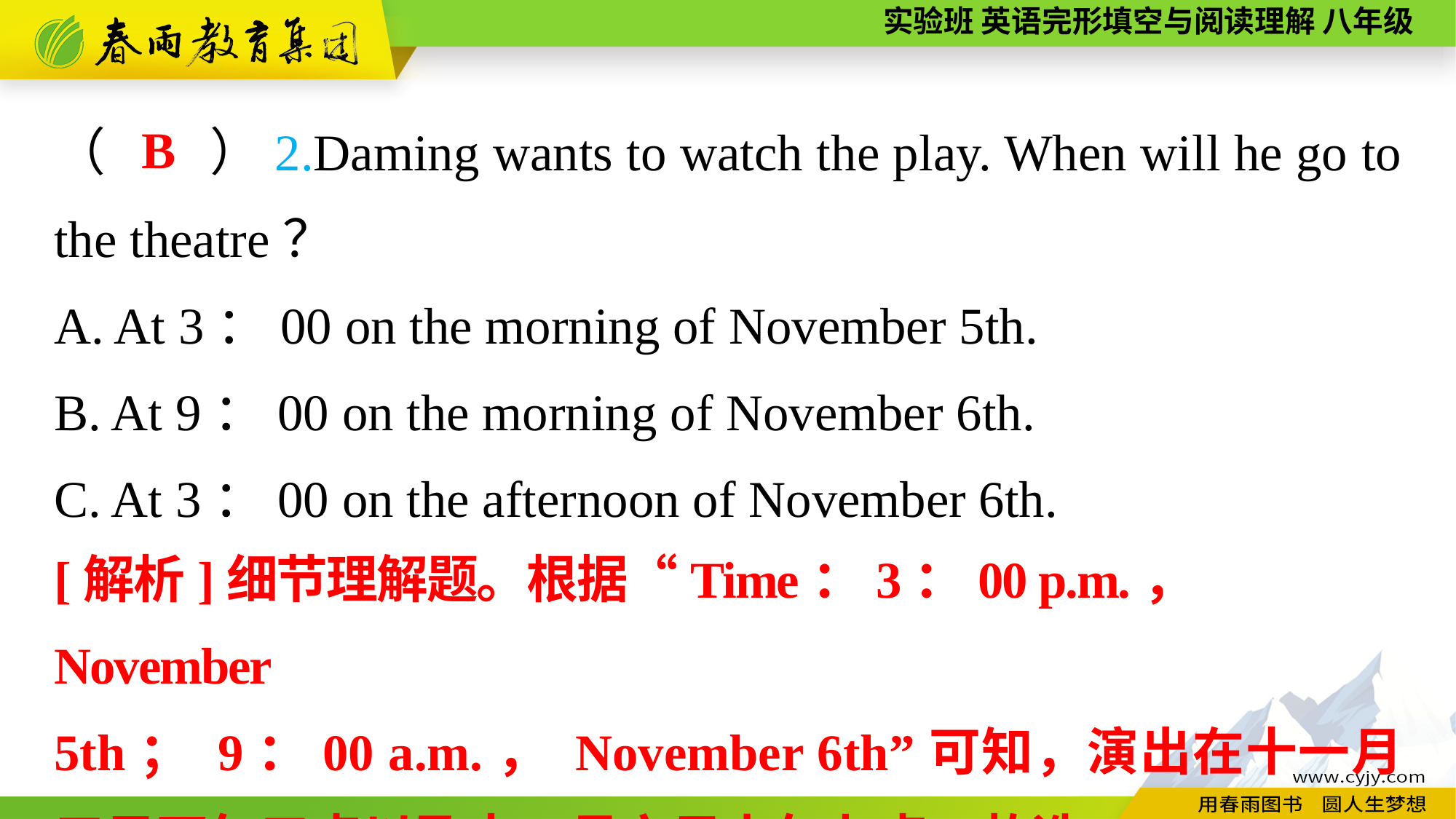

B
（　　）2.Daming wants to watch the play. When will he go to the theatre？
A. At 3：00 on the morning of November 5th.
B. At 9：00 on the morning of November 6th.
C. At 3：00 on the afternoon of November 6th.
[解析]细节理解题。根据“Time：3：00 p.m.， November
5th； 9：00 a.m.， November 6th”可知，演出在十一月五日下午三点以及十一月六日上午九点。故选B。